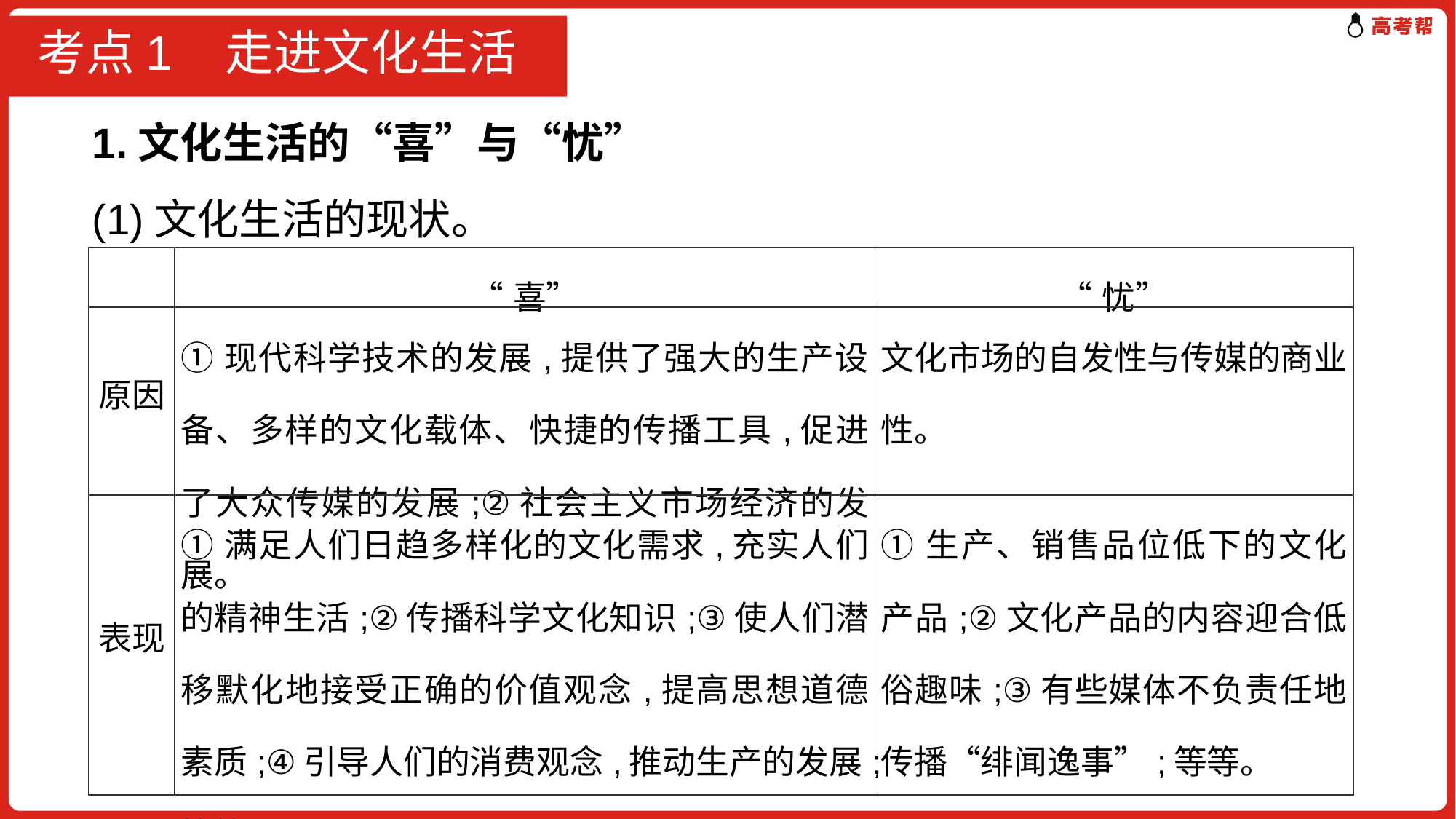

# 考点1   走进文化生活
1.文化生活的“喜”与“忧”
(1)文化生活的现状。
|  | “喜” | “忧” |
| --- | --- | --- |
| 原因 | ①现代科学技术的发展,提供了强大的生产设备、多样的文化载体、快捷的传播工具,促进了大众传媒的发展;②社会主义市场经济的发展。 | 文化市场的自发性与传媒的商业性。 |
| 表现 | ①满足人们日趋多样化的文化需求,充实人们的精神生活;②传播科学文化知识;③使人们潜移默化地接受正确的价值观念,提高思想道德素质;④引导人们的消费观念,推动生产的发展;等等。 | ①生产、销售品位低下的文化产品;②文化产品的内容迎合低俗趣味;③有些媒体不负责任地传播“绯闻逸事”;等等。 |